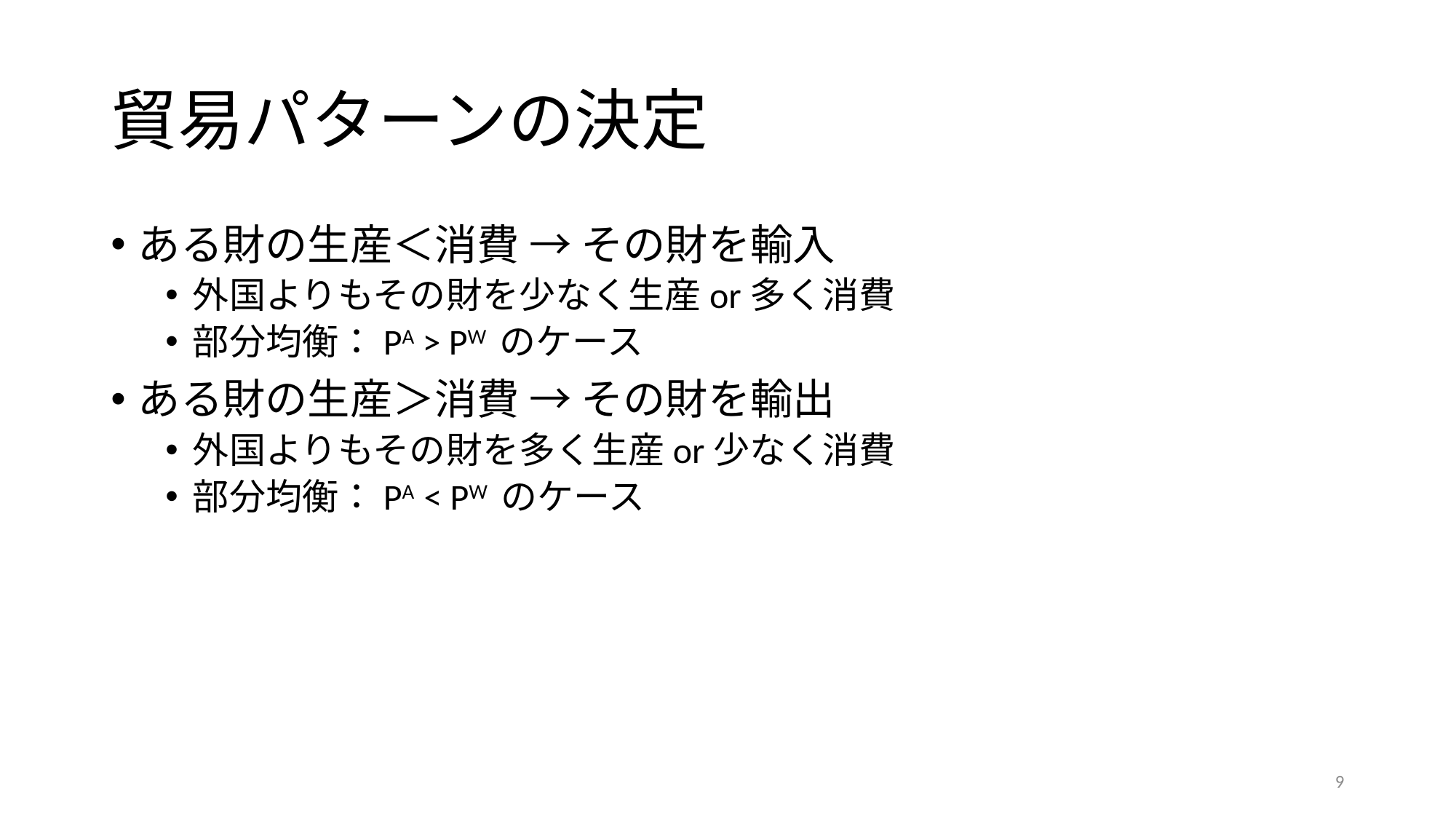

# 貿易パターンの決定
ある財の生産＜消費 → その財を輸入
外国よりもその財を少なく生産or多く消費
部分均衡：PA > PW のケース
ある財の生産＞消費 → その財を輸出
外国よりもその財を多く生産or少なく消費
部分均衡：PA  < PW のケース
9